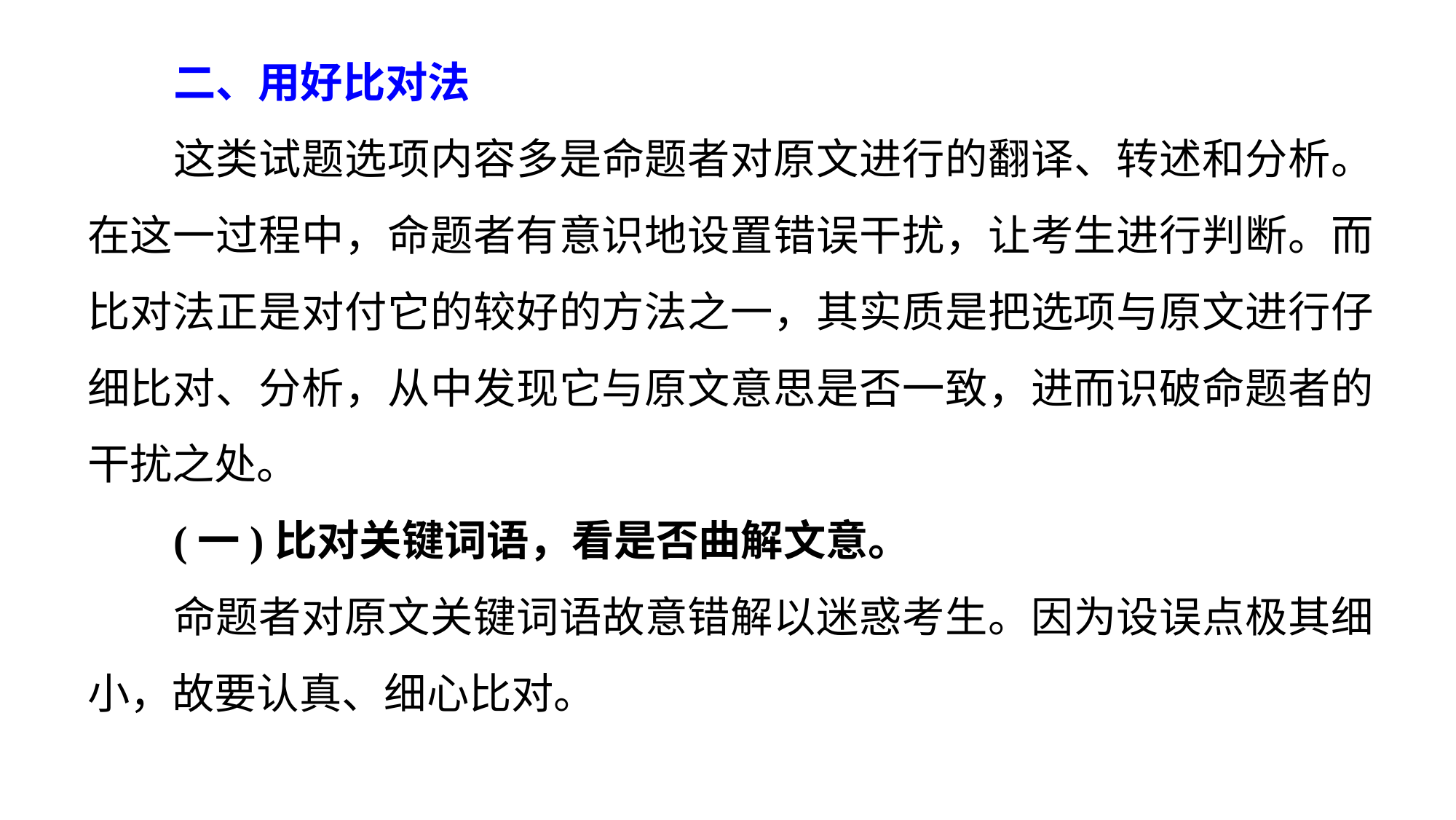

二、用好比对法
这类试题选项内容多是命题者对原文进行的翻译、转述和分析。在这一过程中，命题者有意识地设置错误干扰，让考生进行判断。而比对法正是对付它的较好的方法之一，其实质是把选项与原文进行仔细比对、分析，从中发现它与原文意思是否一致，进而识破命题者的干扰之处。
(一)比对关键词语，看是否曲解文意。
命题者对原文关键词语故意错解以迷惑考生。因为设误点极其细小，故要认真、细心比对。